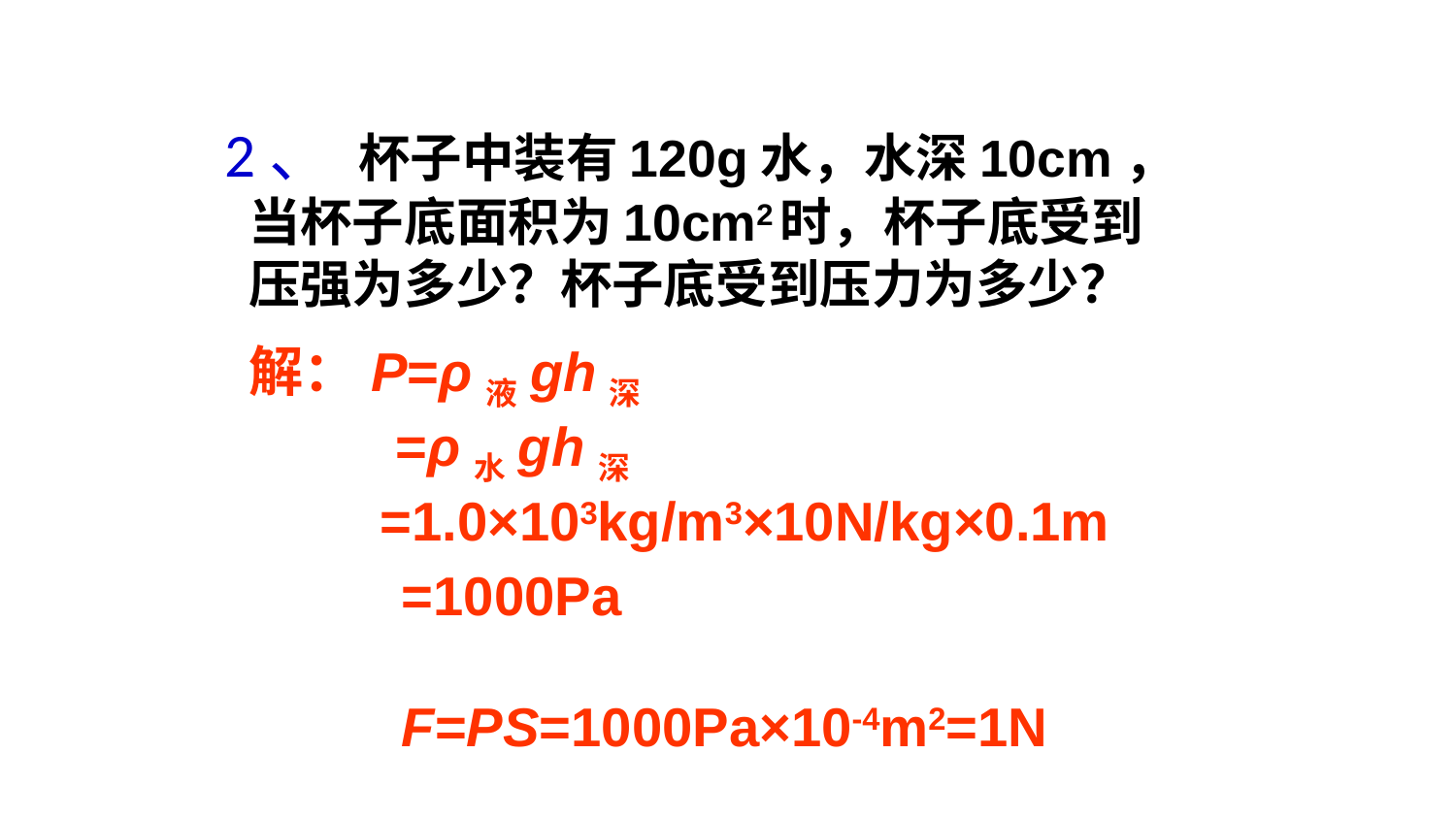

2、  杯子中装有120g水，水深10cm，当杯子底面积为10cm2时，杯子底受到压强为多少？杯子底受到压力为多少？
解：P=ρ液gh深
　　  =ρ水gh深
               =1.0×103kg/m3×10N/kg×0.1m
          =1000Pa

          F=PS=1000Pa×10-4m2=1N